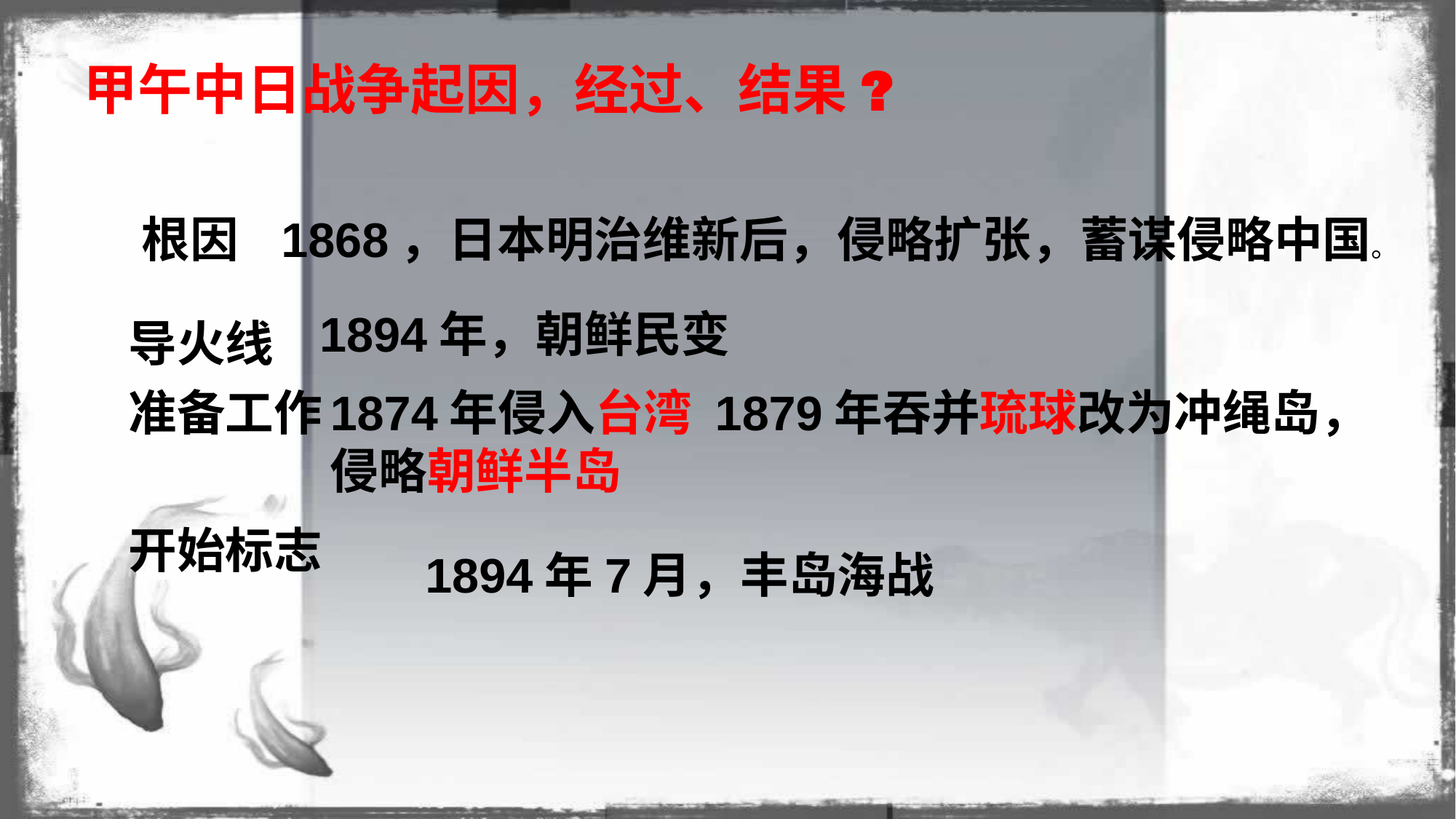

# 甲午中日战争起因，经过、结果?

根因
1868，日本明治维新后，侵略扩张，蓄谋侵略中国。
1894年，朝鲜民变
导火线
准备工作
1874年侵入台湾 1879年吞并琉球改为冲绳岛，
侵略朝鲜半岛
开始标志
1894年7月，丰岛海战